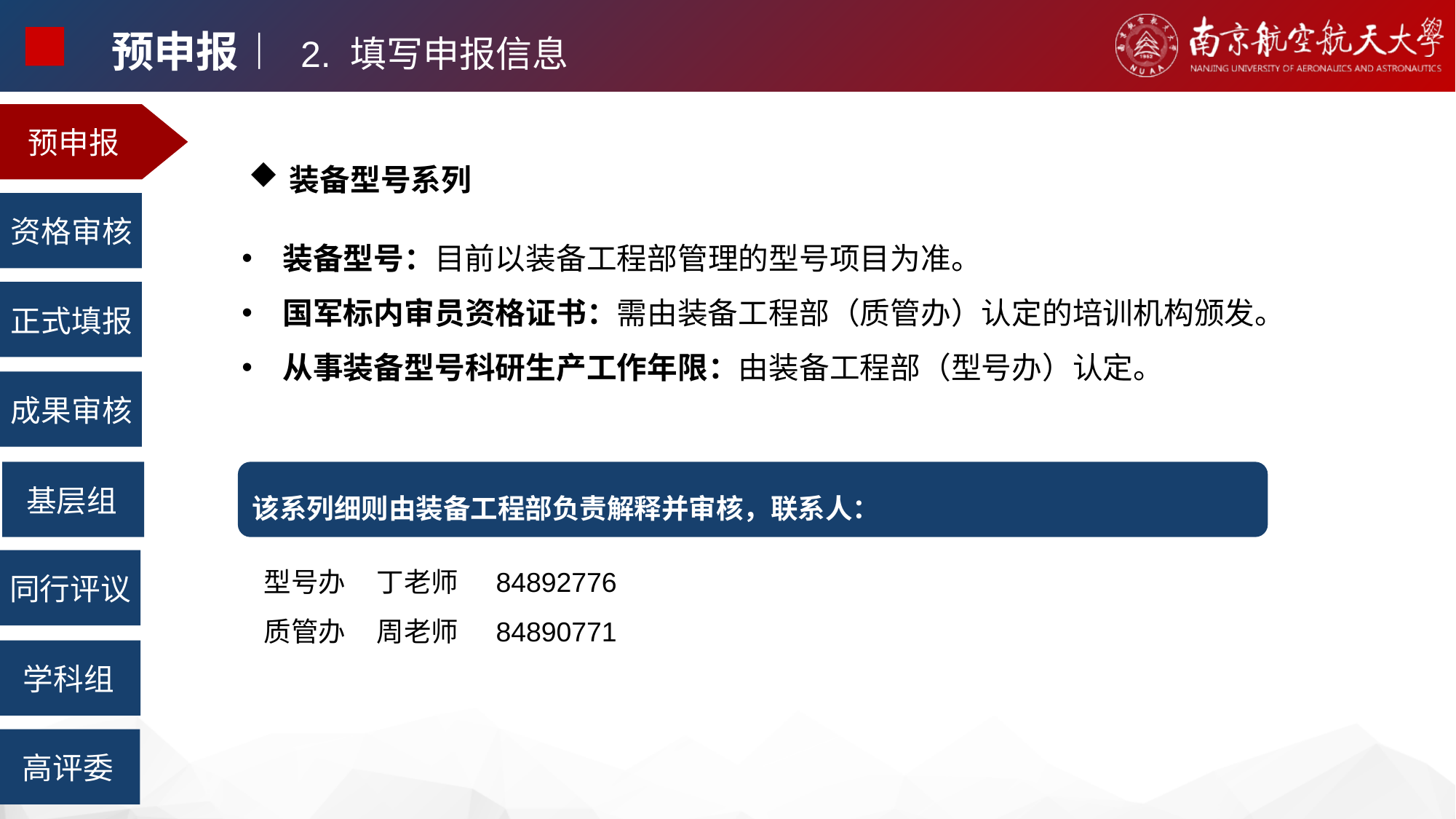

预申报︱ 2. 填写申报信息

预申报
装备型号系列

资格审核
装备型号：目前以装备工程部管理的型号项目为准。
国军标内审员资格证书：需由装备工程部（质管办）认定的培训机构颁发。
从事装备型号科研生产工作年限：由装备工程部（型号办）认定。

正式填报

成果审核

基层组
该系列细则由装备工程部负责解释并审核，联系人：
型号办     丁老师     84892776
质管办     周老师     84890771

同行评议

学科组

高评委